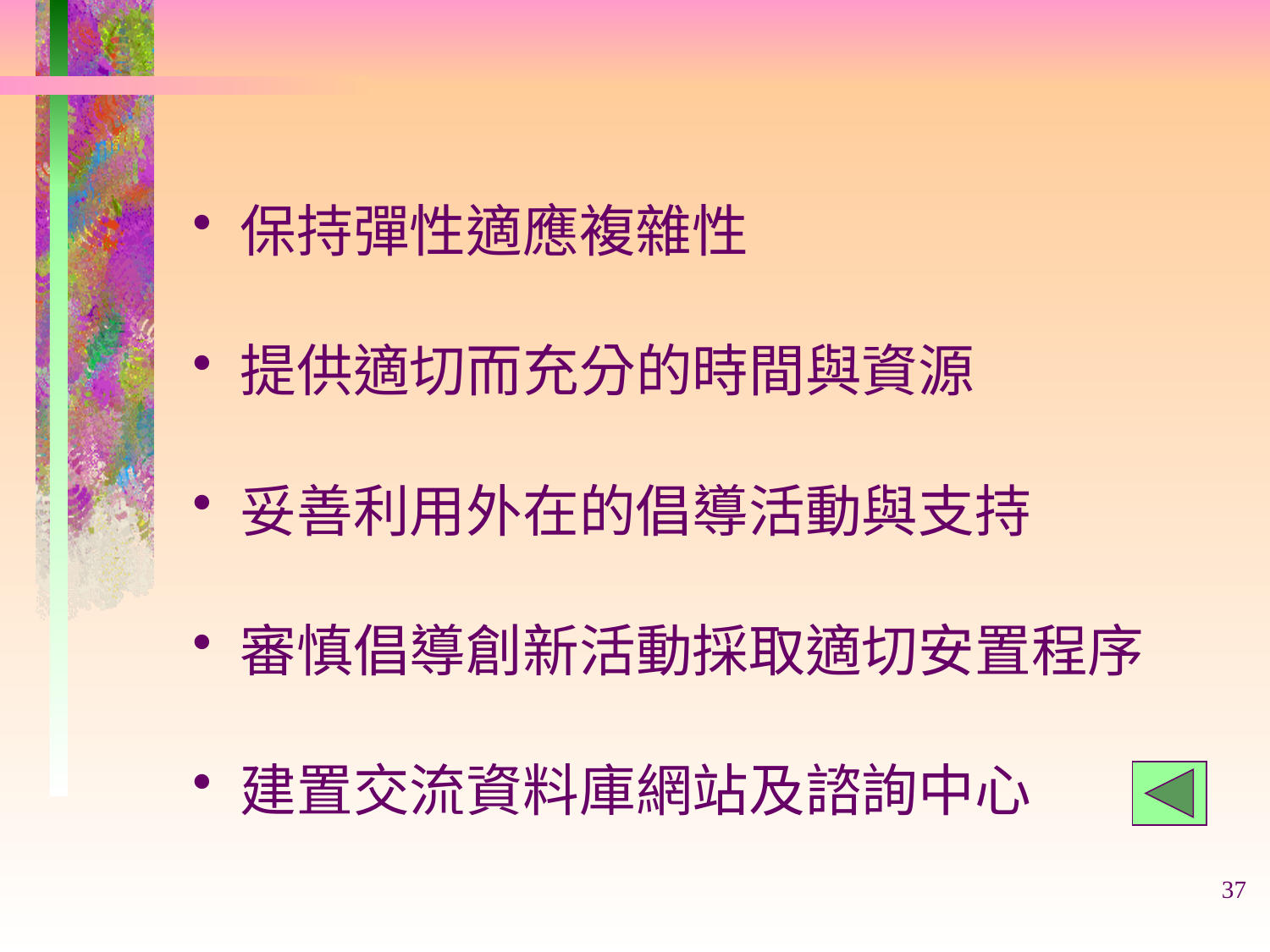

保持彈性適應複雜性
提供適切而充分的時間與資源
妥善利用外在的倡導活動與支持
審慎倡導創新活動採取適切安置程序
建置交流資料庫網站及諮詢中心

37